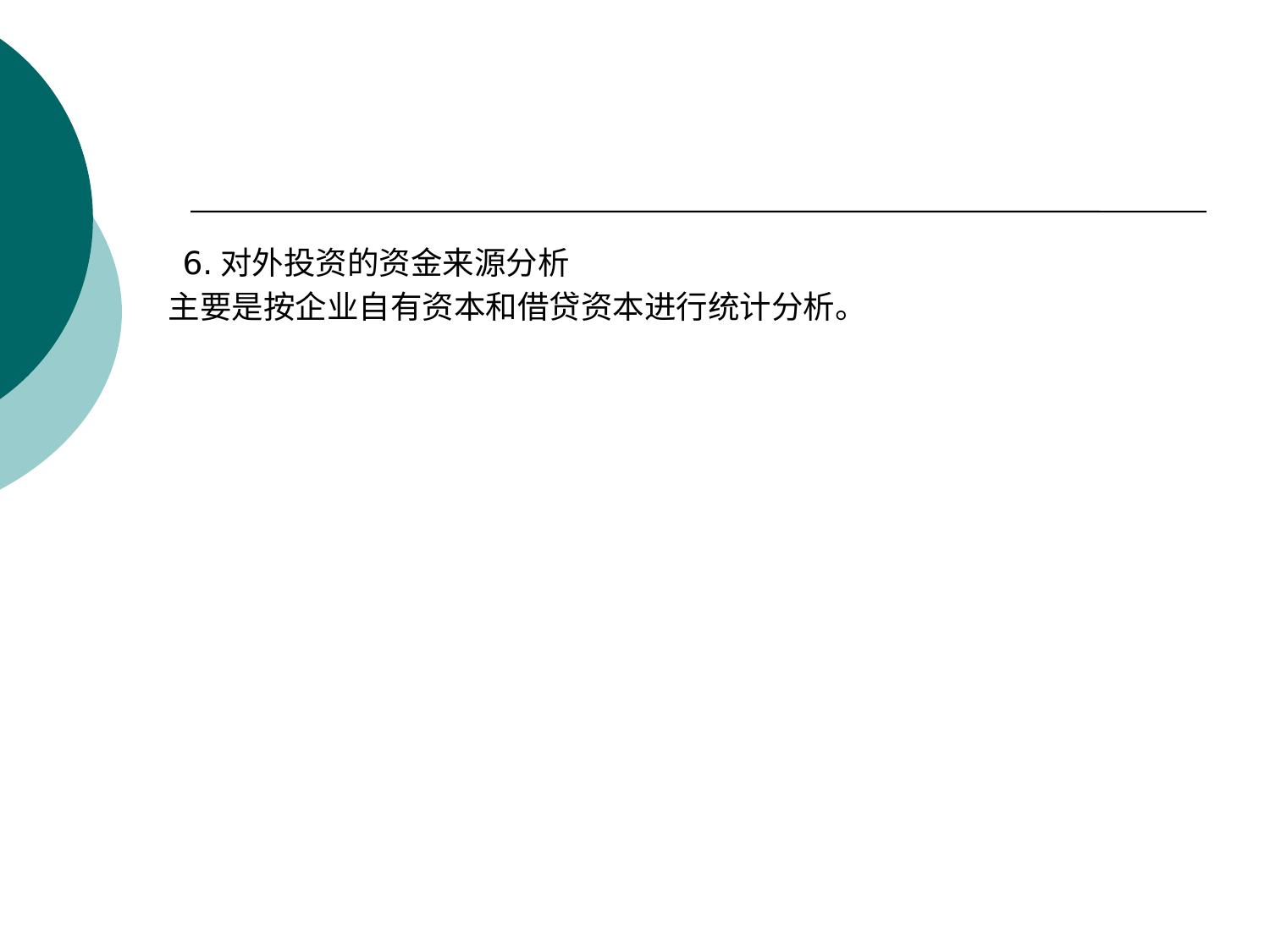

#
     6.对外投资的资金来源分析
    主要是按企业自有资本和借贷资本进行统计分析。